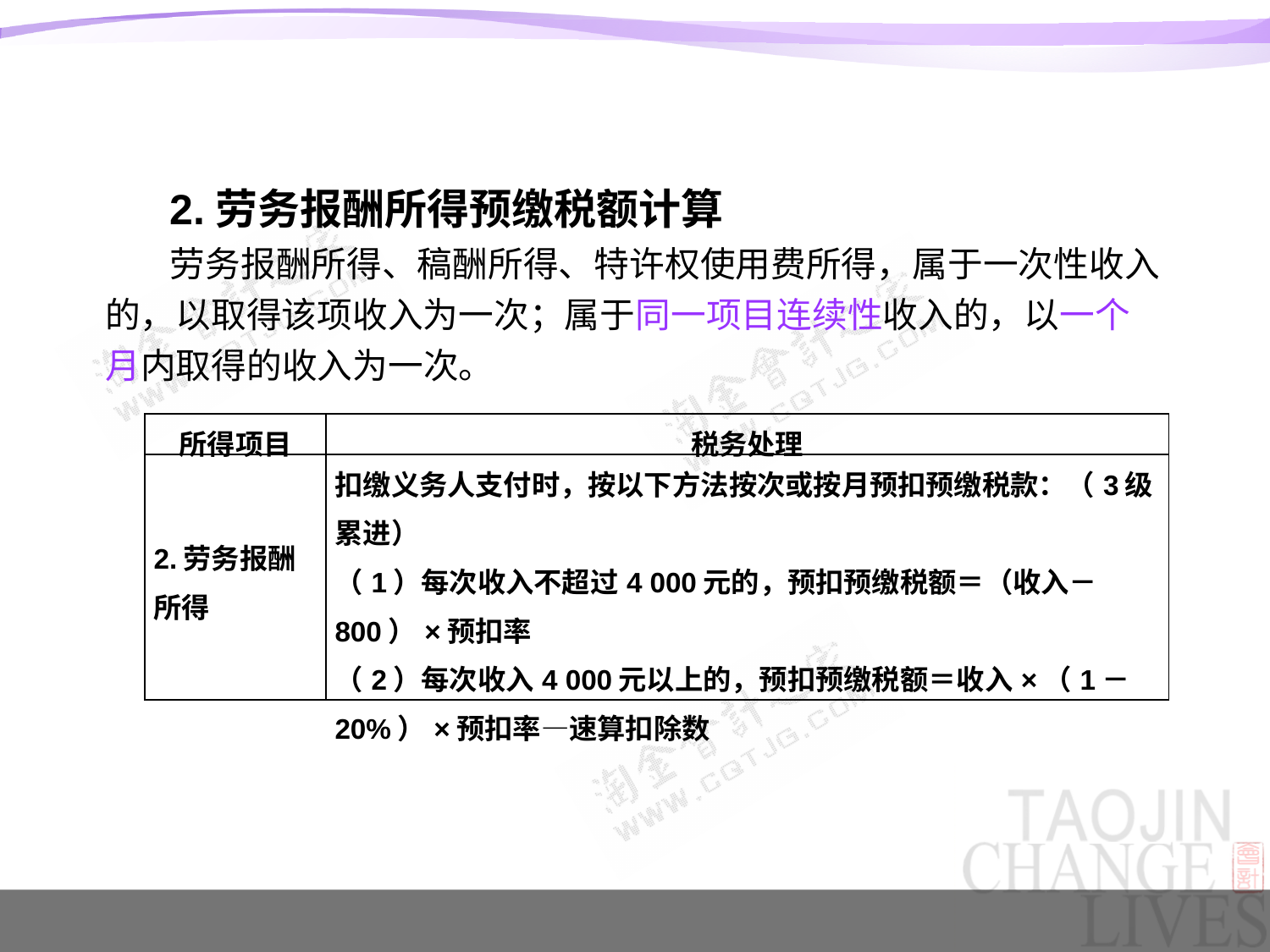

#
2.劳务报酬所得预缴税额计算
劳务报酬所得、稿酬所得、特许权使用费所得，属于一次性收入的，以取得该项收入为一次；属于同一项目连续性收入的，以一个月内取得的收入为一次。
| 所得项目 | 税务处理 |
| --- | --- |
| 2.劳务报酬所得 | 扣缴义务人支付时，按以下方法按次或按月预扣预缴税款：（3级累进） （1）每次收入不超过4 000元的，预扣预缴税额＝（收入－800）×预扣率 （2）每次收入4 000元以上的，预扣预缴税额＝收入×（1－20%）×预扣率—速算扣除数 |